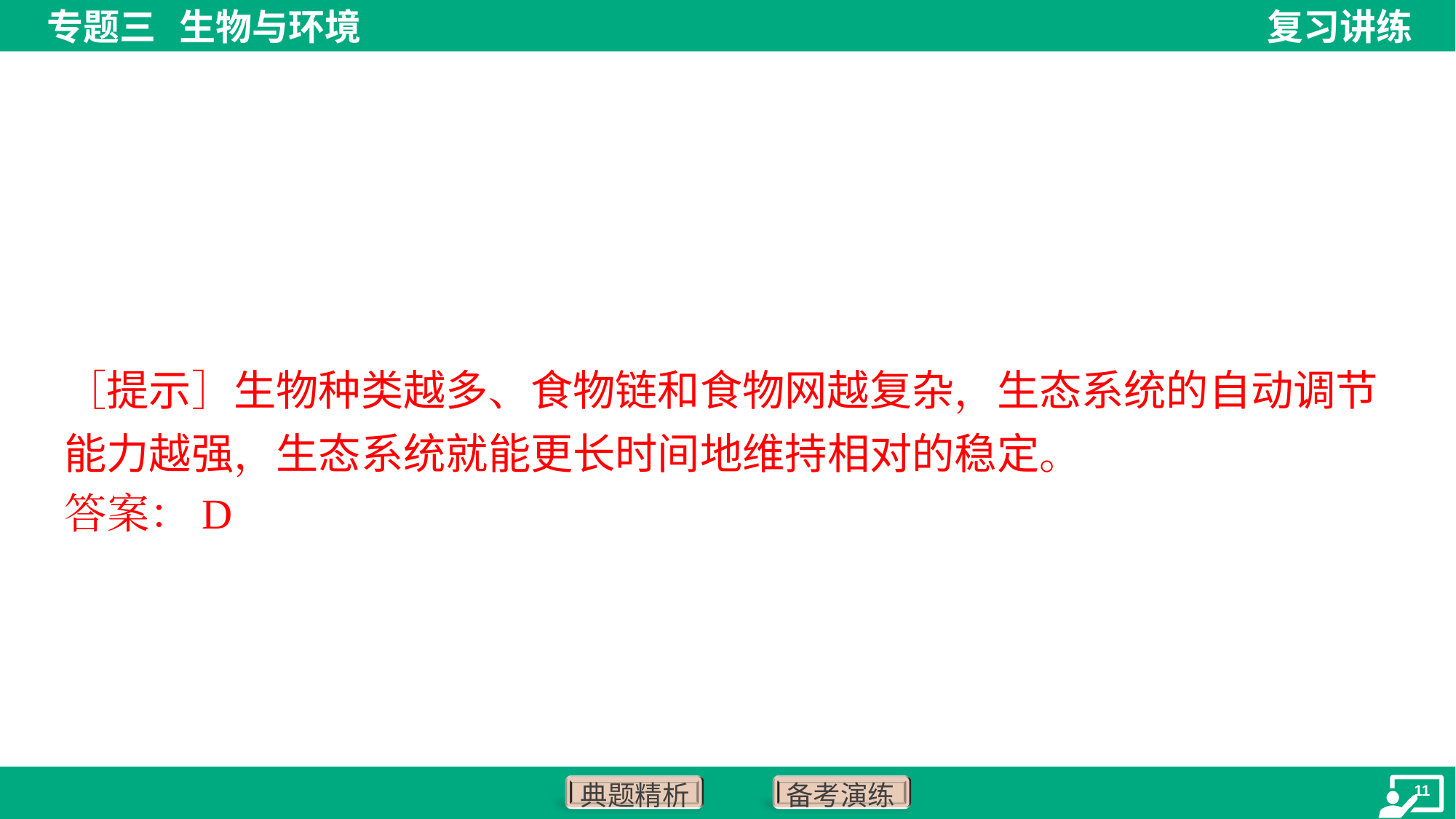

［提示］生物种类越多、食物链和食物网越复杂，生态系统的自动调节
能力越强，生态系统就能更长时间地维持相对的稳定。
答案：D